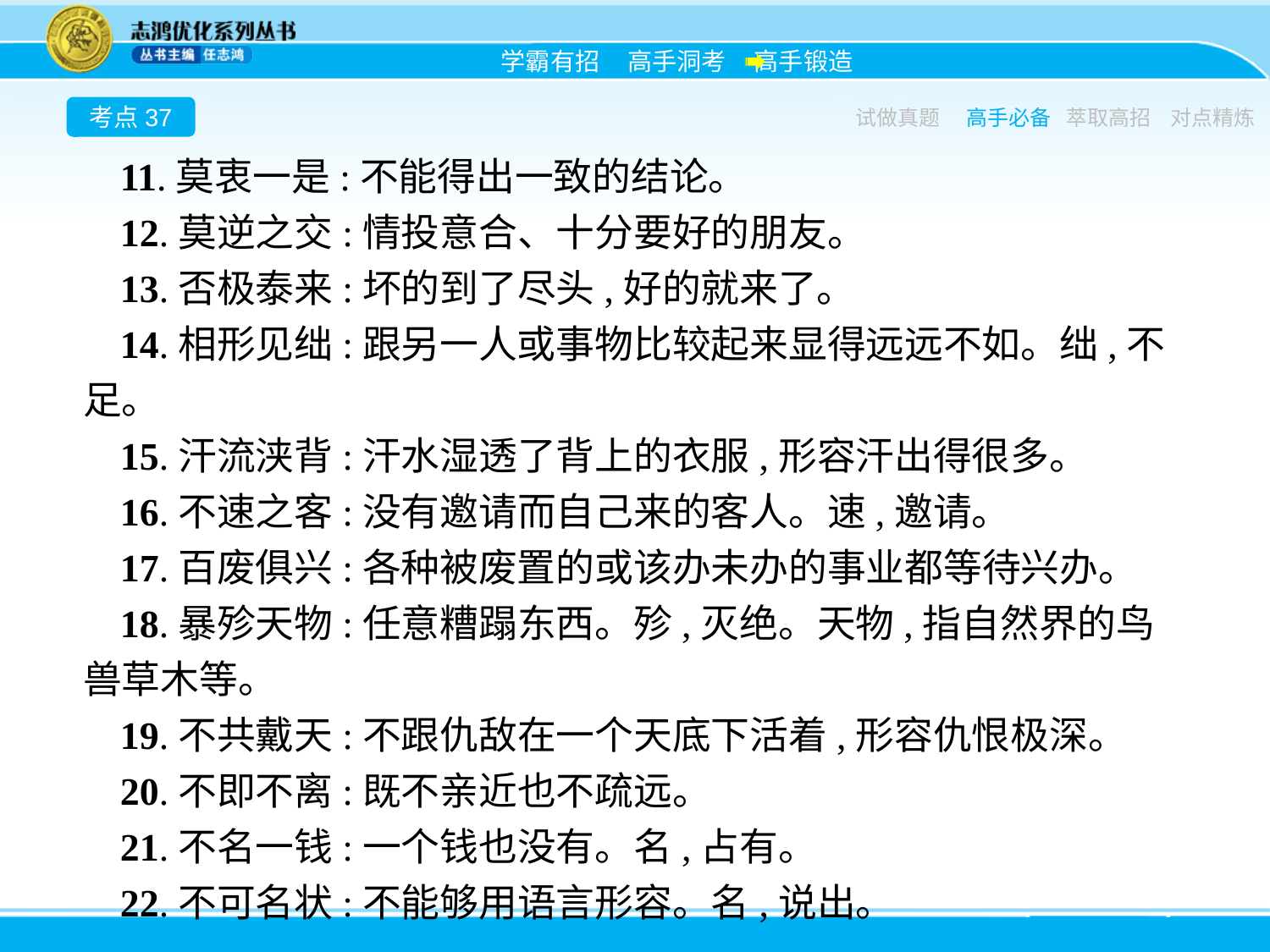

考点37
试做真题
高手必备
萃取高招
对点精炼
11.莫衷一是:不能得出一致的结论。
12.莫逆之交:情投意合、十分要好的朋友。
13.否极泰来:坏的到了尽头,好的就来了。
14.相形见绌:跟另一人或事物比较起来显得远远不如。绌,不足。
15.汗流浃背:汗水湿透了背上的衣服,形容汗出得很多。
16.不速之客:没有邀请而自己来的客人。速,邀请。
17.百废俱兴:各种被废置的或该办未办的事业都等待兴办。
18.暴殄天物:任意糟蹋东西。殄,灭绝。天物,指自然界的鸟兽草木等。
19.不共戴天:不跟仇敌在一个天底下活着,形容仇恨极深。
20.不即不离:既不亲近也不疏远。
21.不名一钱:一个钱也没有。名,占有。
22.不可名状:不能够用语言形容。名,说出。